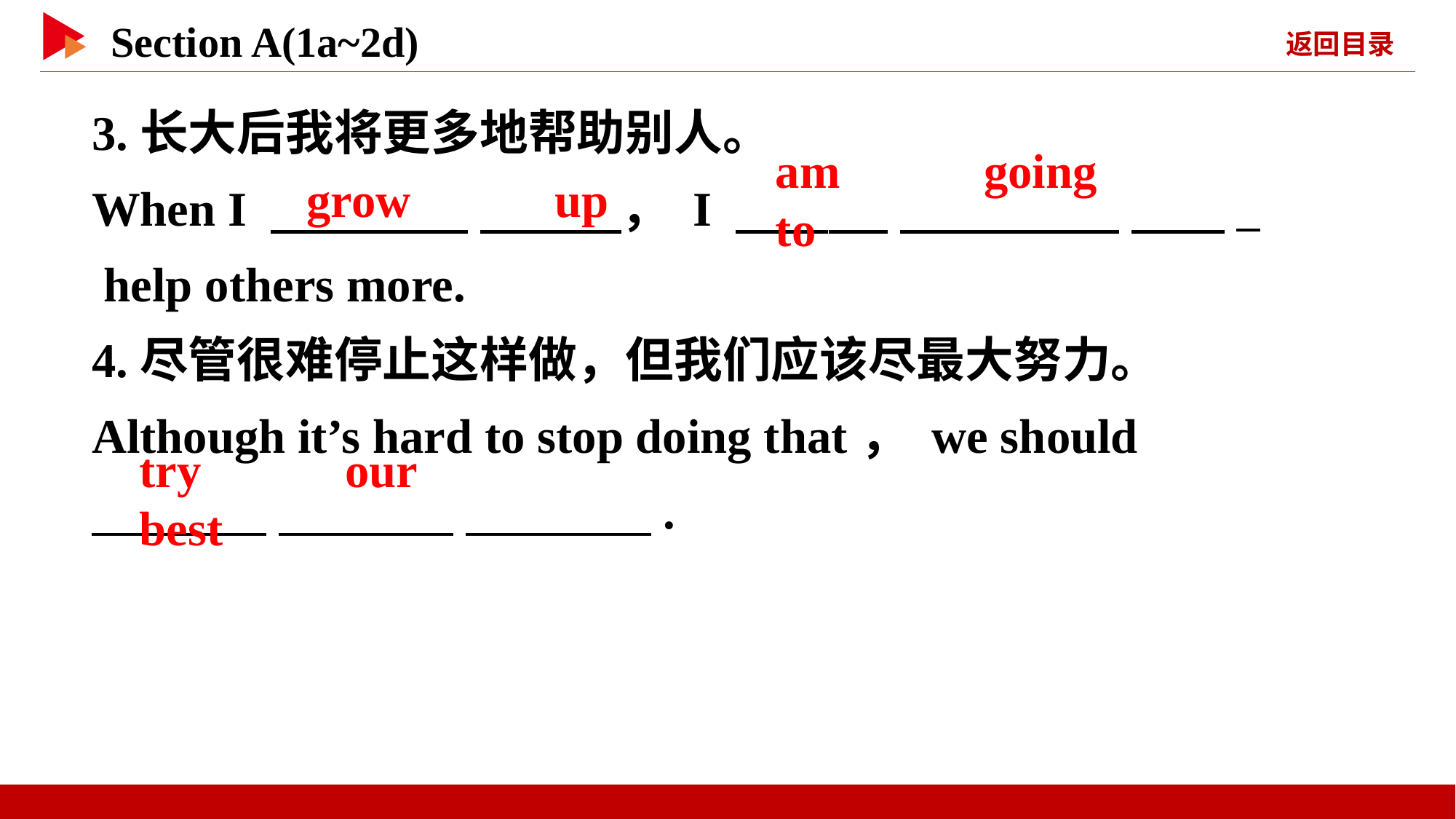

3.长大后我将更多地帮助别人。
When I 　         　 　    　， I 　     　 　           　 　    _
 help others more.
4.尽管很难停止这样做，但我们应该尽最大努力。
Although it’s hard to stop doing that， we should
　       　 　       　 　        　.
grow 　 　up
am 　 　going 　 　to
try 　 　our 　 　best